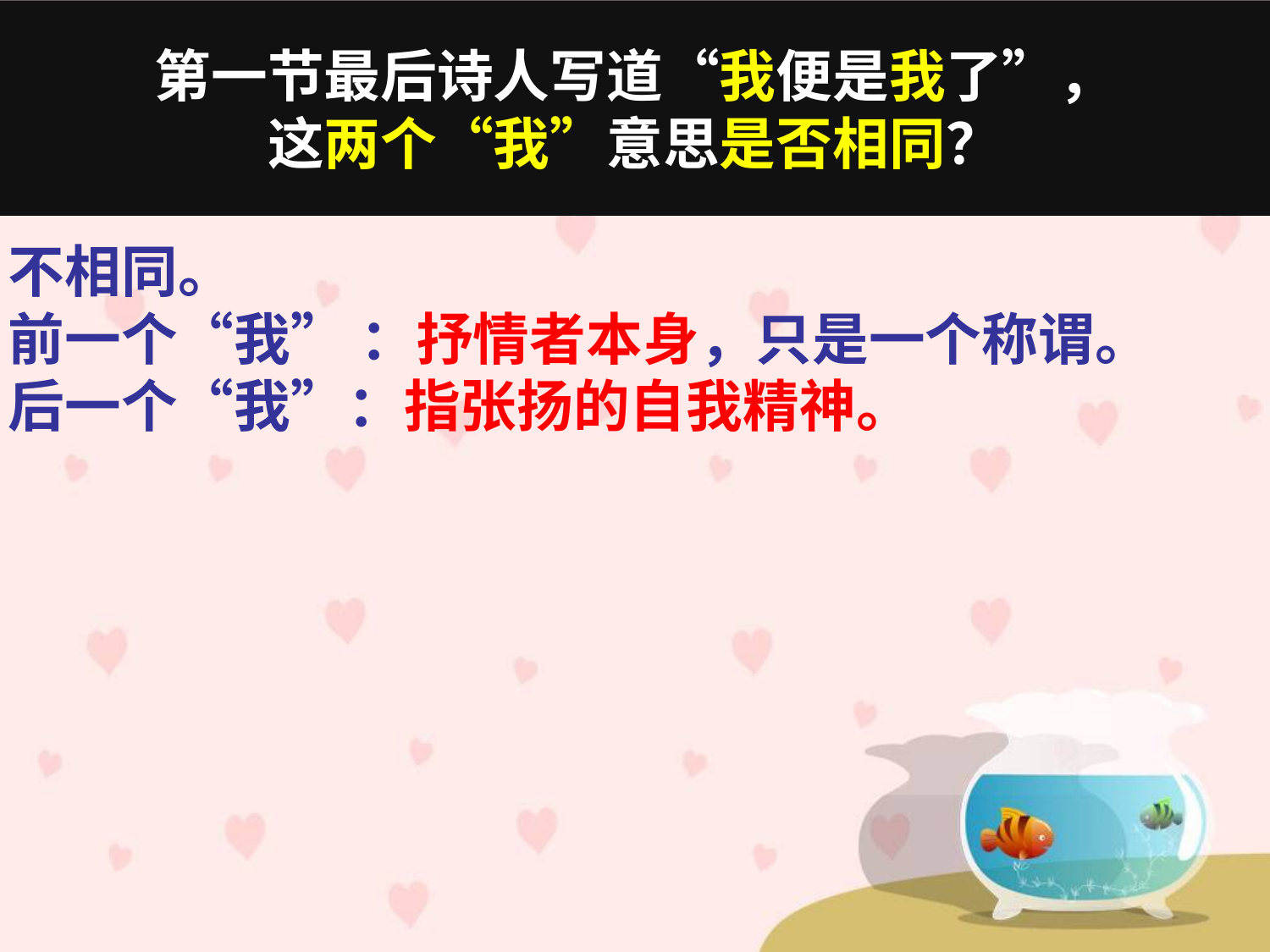

第一节最后诗人写道“我便是我了”，
这两个“我”意思是否相同？

不相同。
前一个“我” ：抒情者本身，只是一个称谓。
后一个“我”：指张扬的自我精神。